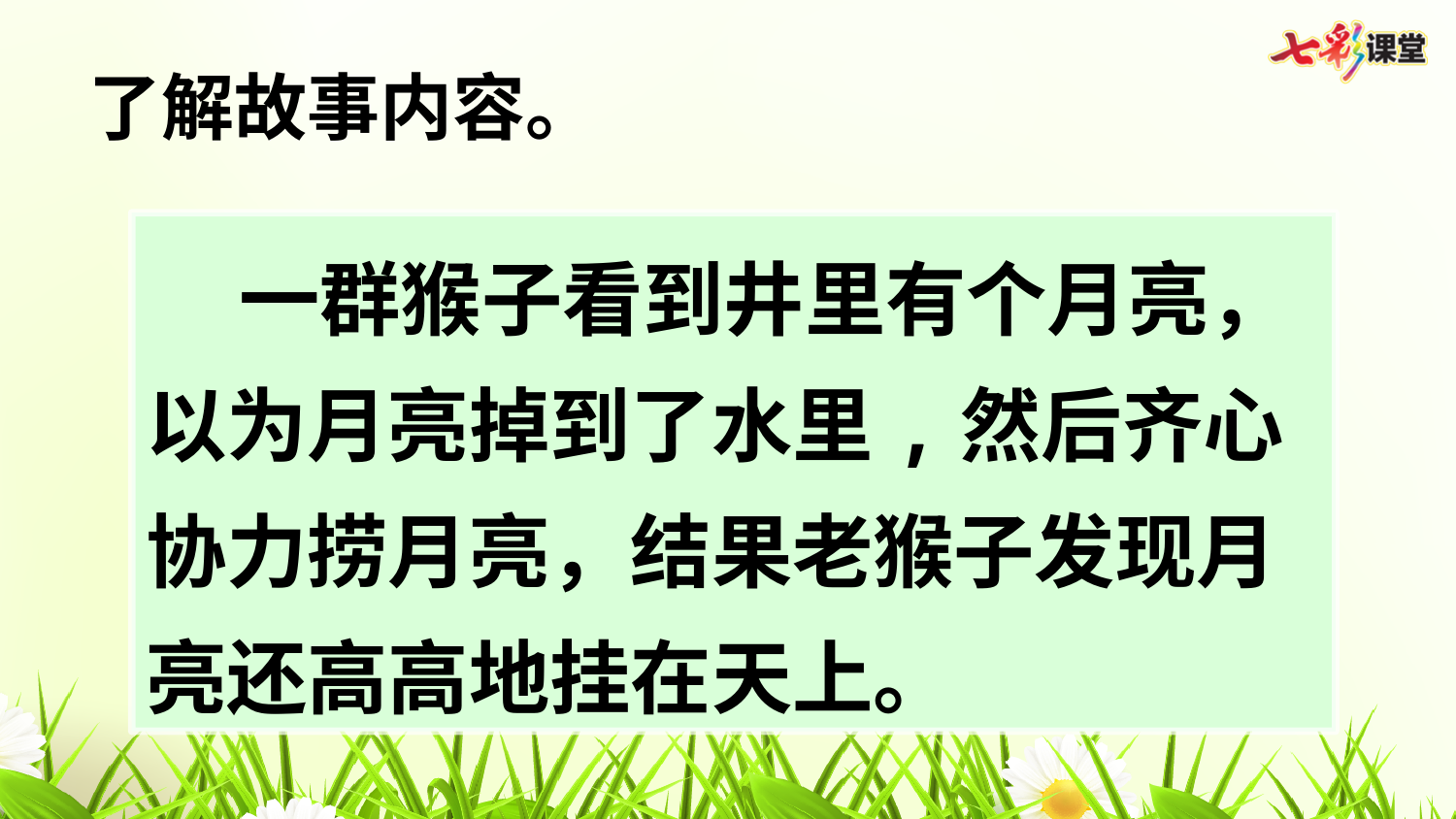

了解故事内容。
    一群猴子看到井里有个月亮，以为月亮掉到了水里,然后齐心协力捞月亮，结果老猴子发现月亮还高高地挂在天上。